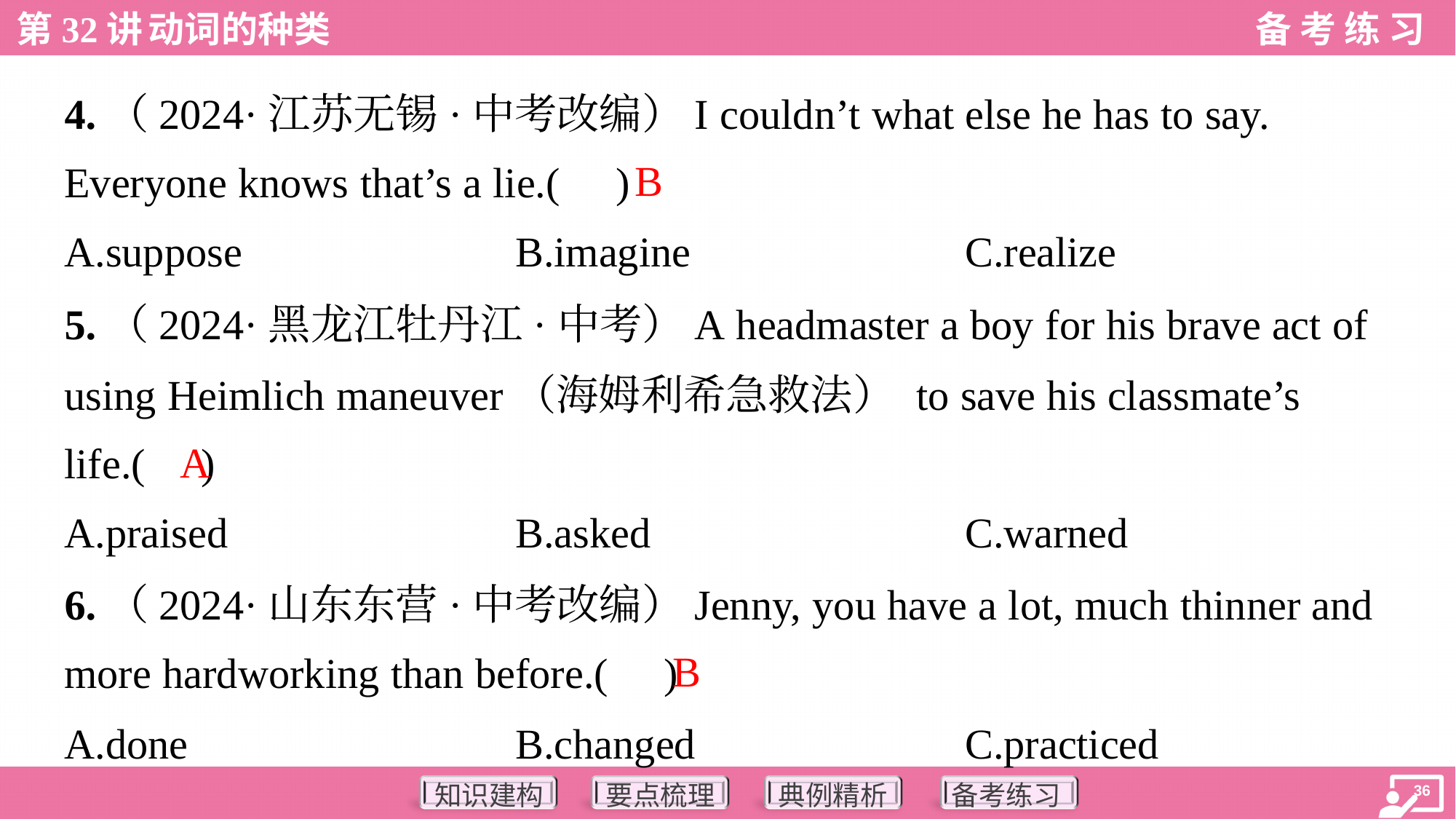

4.（2024·江苏无锡·中考改编）I couldn’t what else he has to say.
Everyone knows that’s a lie.(     )
B
A.suppose	B.imagine	C.realize
5.（2024·黑龙江牡丹江·中考）A headmaster a boy for his brave act of
using Heimlich maneuver（海姆利希急救法） to save his classmate’s
life.(     )
A
A.praised	B.asked	C.warned
6.（2024·山东东营·中考改编）Jenny, you have a lot, much thinner and
more hardworking than before.(     )
B
A.done	B.changed	C.practiced